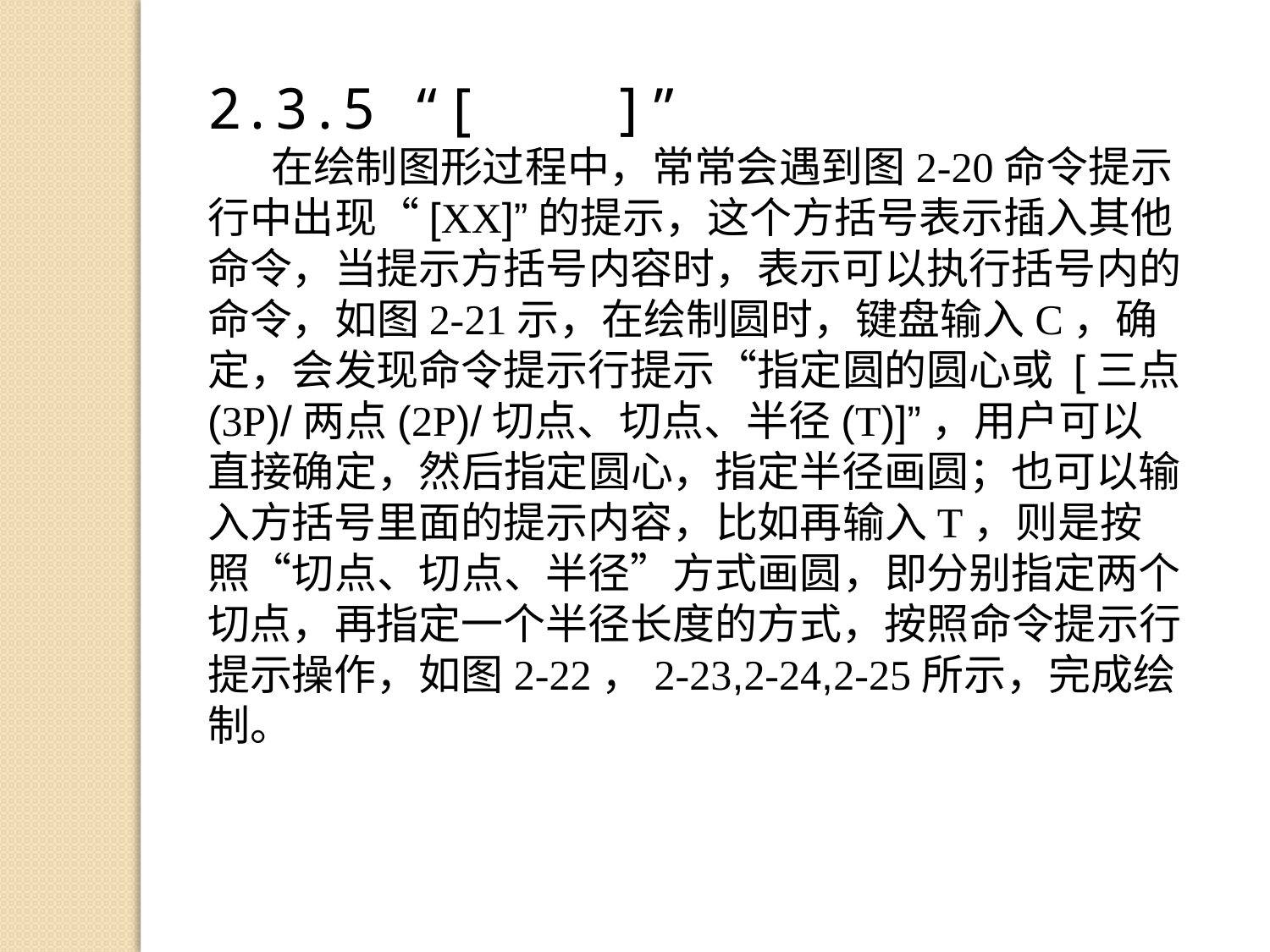

2.3.5 “[    ]”
在绘制图形过程中，常常会遇到图2-20命令提示行中出现“[XX]”的提示，这个方括号表示插入其他命令，当提示方括号内容时，表示可以执行括号内的命令，如图2-21示，在绘制圆时，键盘输入C，确定，会发现命令提示行提示“指定圆的圆心或 [三点(3P)/两点(2P)/切点、切点、半径(T)]”，用户可以直接确定，然后指定圆心，指定半径画圆；也可以输入方括号里面的提示内容，比如再输入T，则是按照“切点、切点、半径”方式画圆，即分别指定两个切点，再指定一个半径长度的方式，按照命令提示行提示操作，如图2-22，2-23,2-24,2-25所示，完成绘制。